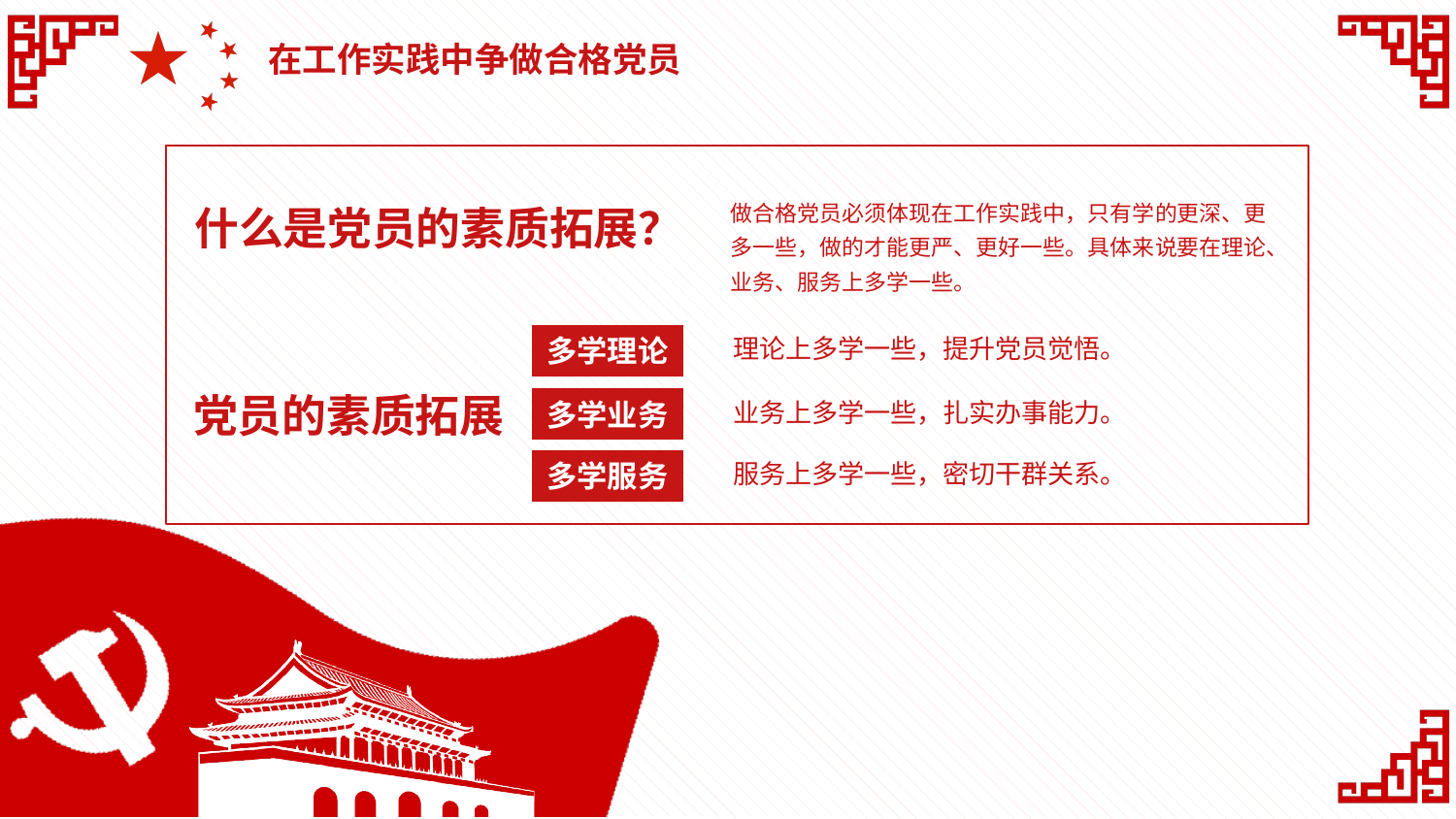

在工作实践中争做合格党员

做合格党员必须体现在工作实践中，只有学的更深、更多一些，做的才能更严、更好一些。具体来说要在理论、业务、服务上多学一些。
什么是党员的素质拓展？
理论上多学一些，提升党员觉悟。
多学理论
党员的素质拓展
业务上多学一些，扎实办事能力。
多学业务
服务上多学一些，密切干群关系。
多学服务